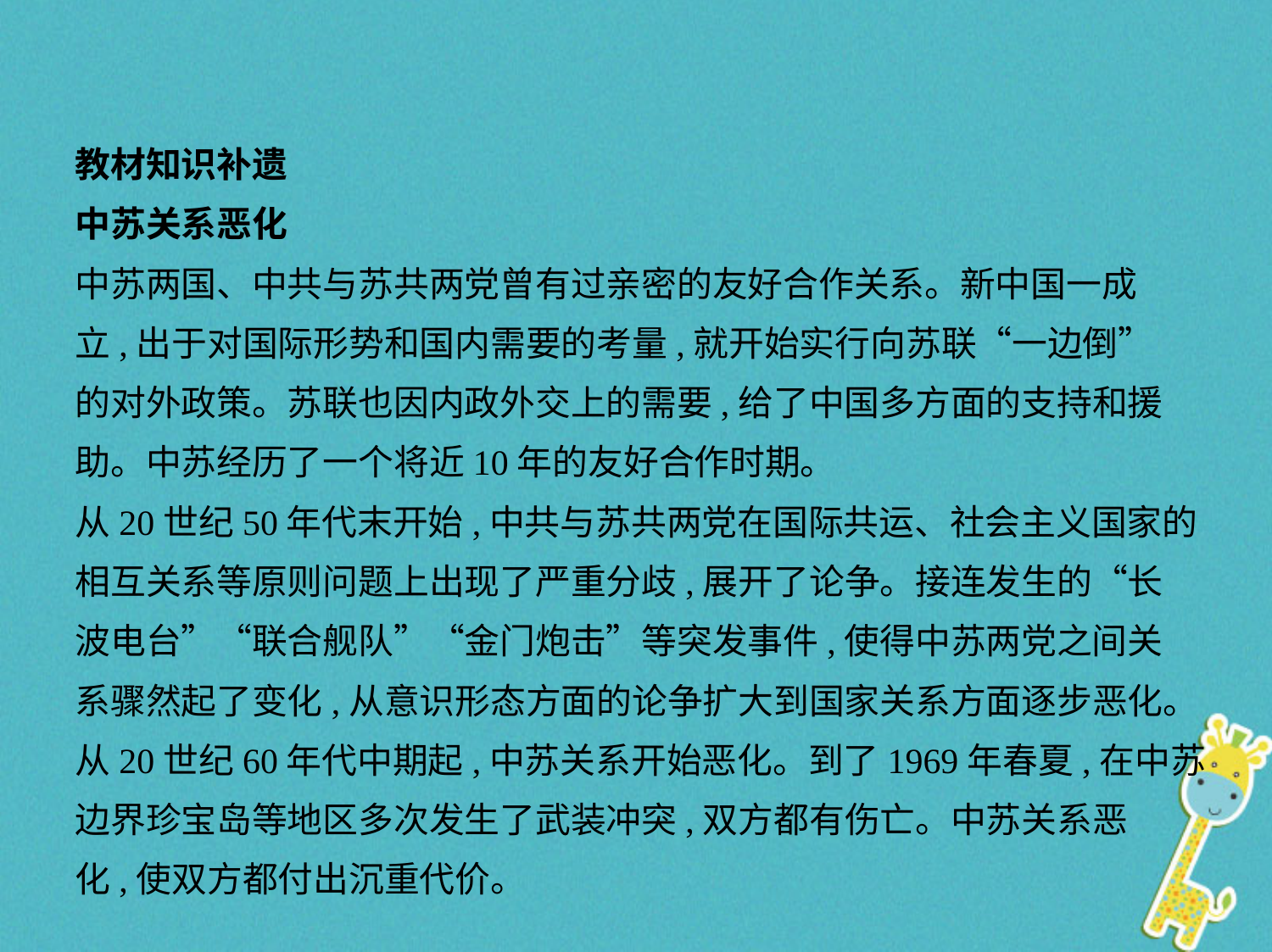

教材知识补遗
中苏关系恶化
中苏两国、中共与苏共两党曾有过亲密的友好合作关系。新中国一成
立,出于对国际形势和国内需要的考量,就开始实行向苏联“一边倒”
的对外政策。苏联也因内政外交上的需要,给了中国多方面的支持和援
助。中苏经历了一个将近10年的友好合作时期。
从20世纪50年代末开始,中共与苏共两党在国际共运、社会主义国家的
相互关系等原则问题上出现了严重分歧,展开了论争。接连发生的“长
波电台”“联合舰队”“金门炮击”等突发事件,使得中苏两党之间关
系骤然起了变化,从意识形态方面的论争扩大到国家关系方面逐步恶化。从20世纪60年代中期起,中苏关系开始恶化。到了1969年春夏,在中苏
边界珍宝岛等地区多次发生了武装冲突,双方都有伤亡。中苏关系恶
化,使双方都付出沉重代价。